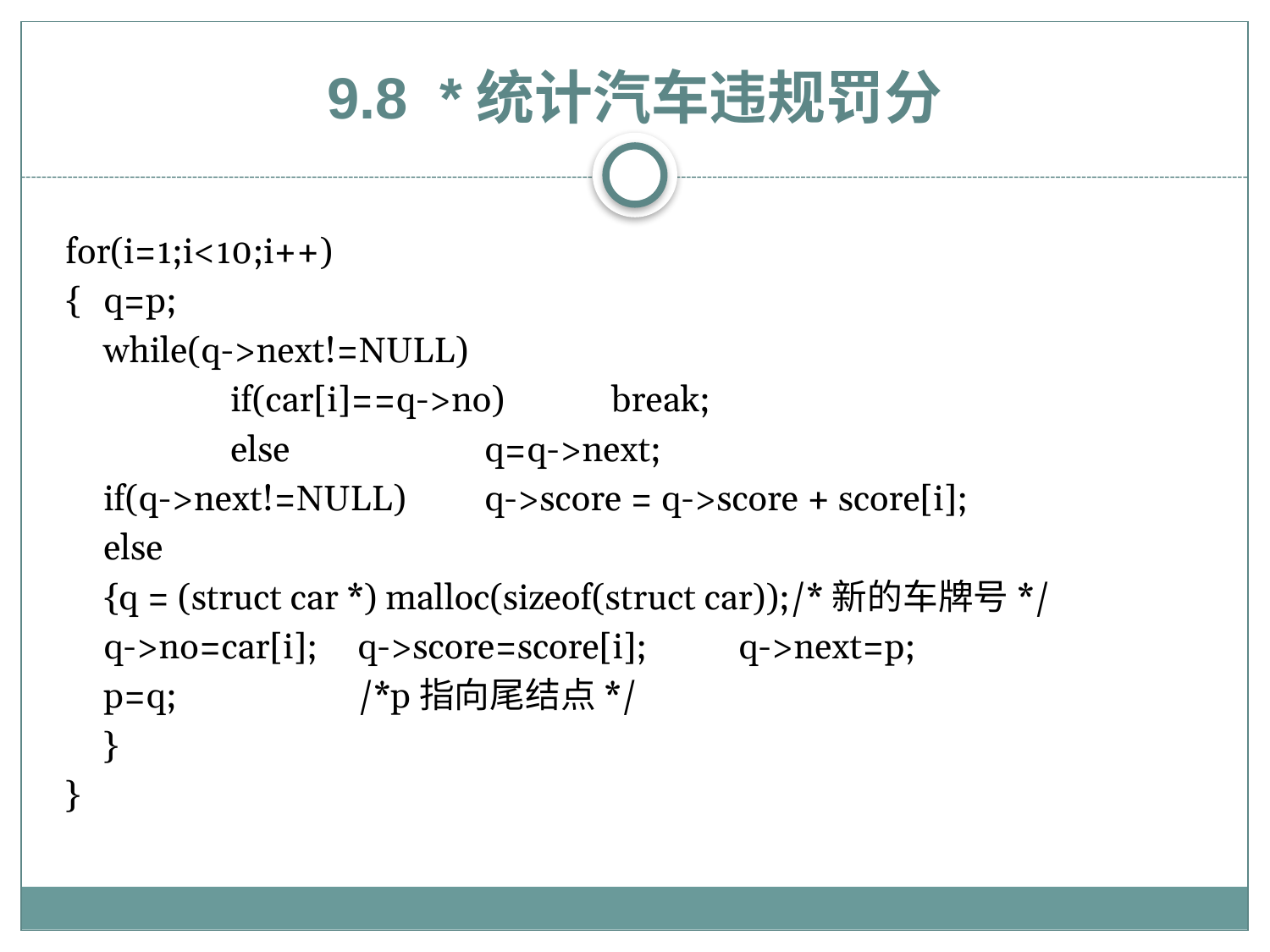

# 9.8  *统计汽车违规罚分
for(i=1;i<10;i++)
{	q=p;
	while(q->next!=NULL)
		if(car[i]==q->no)	break;
		else		q=q->next;
	if(q->next!=NULL)	q->score = q->score + score[i];
	else
	{q = (struct car *) malloc(sizeof(struct car));/*新的车牌号*/
	q->no=car[i];	q->score=score[i];	q->next=p;
	p=q;		/*p指向尾结点*/
	}
}